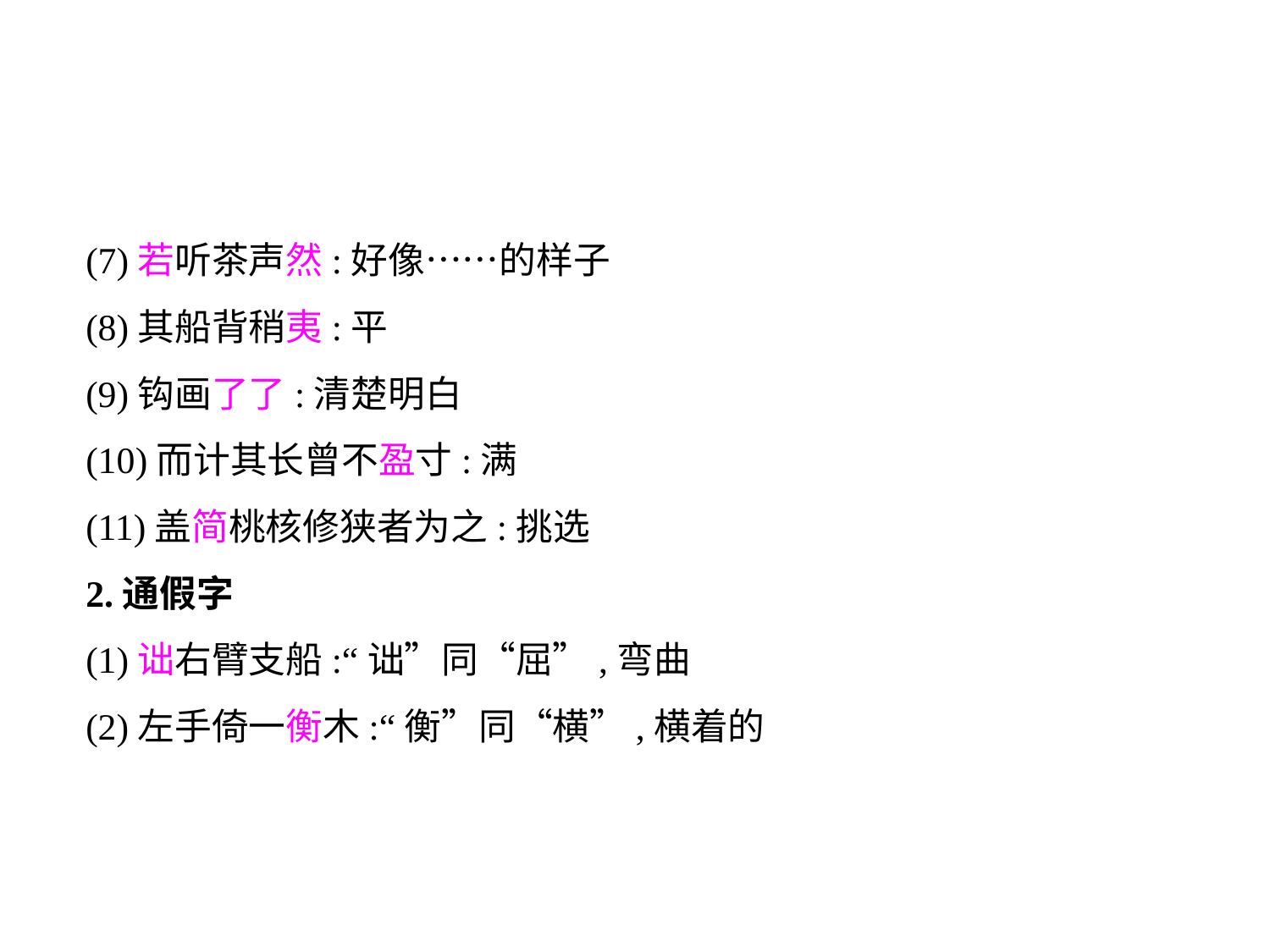

(7)若听茶声然:好像……的样子
(8)其船背稍夷:平
(9)钩画了了:清楚明白
(10)而计其长曾不盈寸:满
(11)盖简桃核修狭者为之:挑选
2.通假字
(1)诎右臂支船:“诎”同“屈”,弯曲
(2)左手倚一衡木:“衡”同“横”,横着的